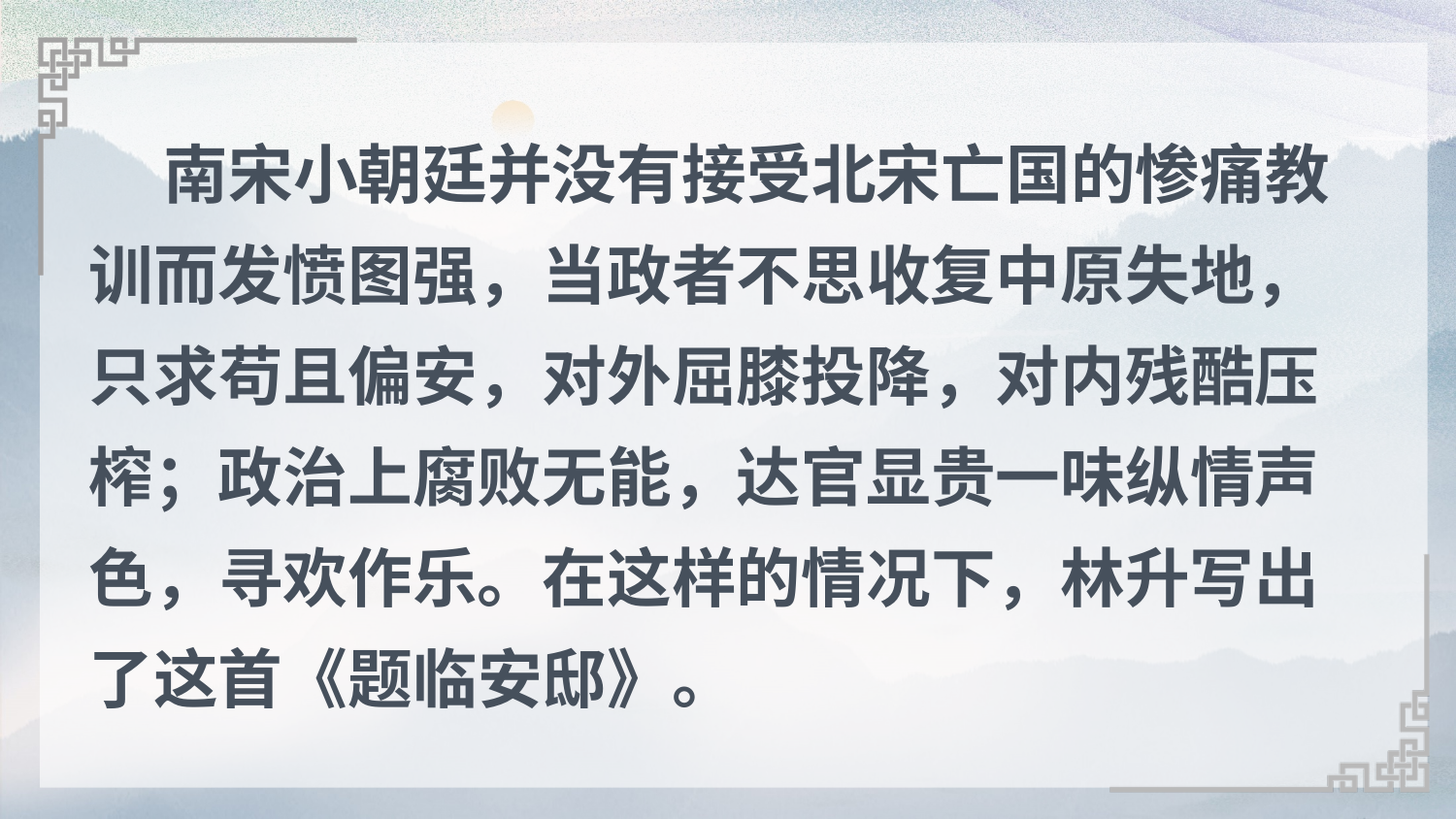

南宋小朝廷并没有接受北宋亡国的惨痛教训而发愤图强，当政者不思收复中原失地，只求苟且偏安，对外屈膝投降，对内残酷压榨；政治上腐败无能，达官显贵一味纵情声色，寻欢作乐。在这样的情况下，林升写出了这首《题临安邸》。